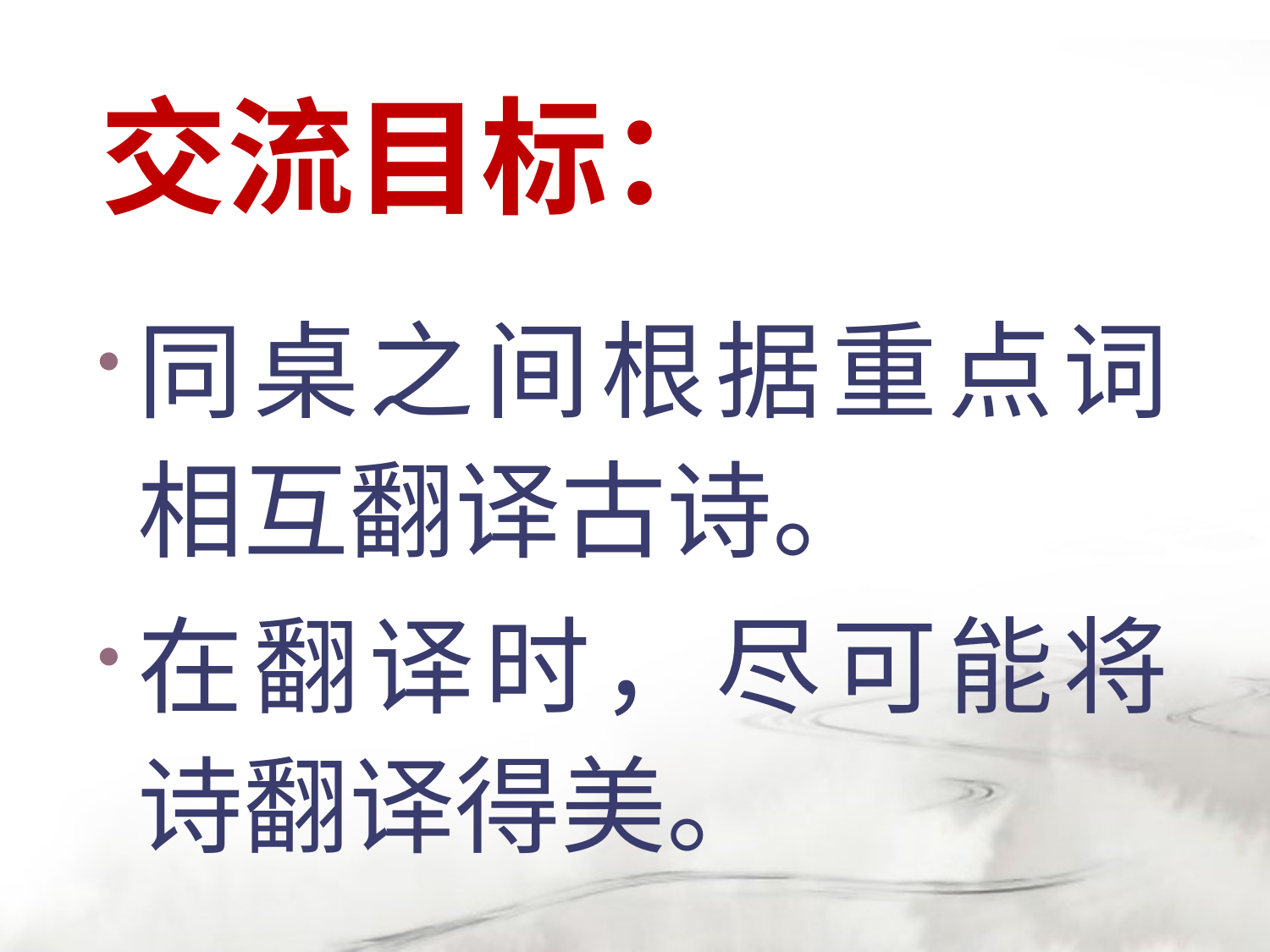

# 交流目标：
同桌之间根据重点词相互翻译古诗。
在翻译时，尽可能将诗翻译得美。